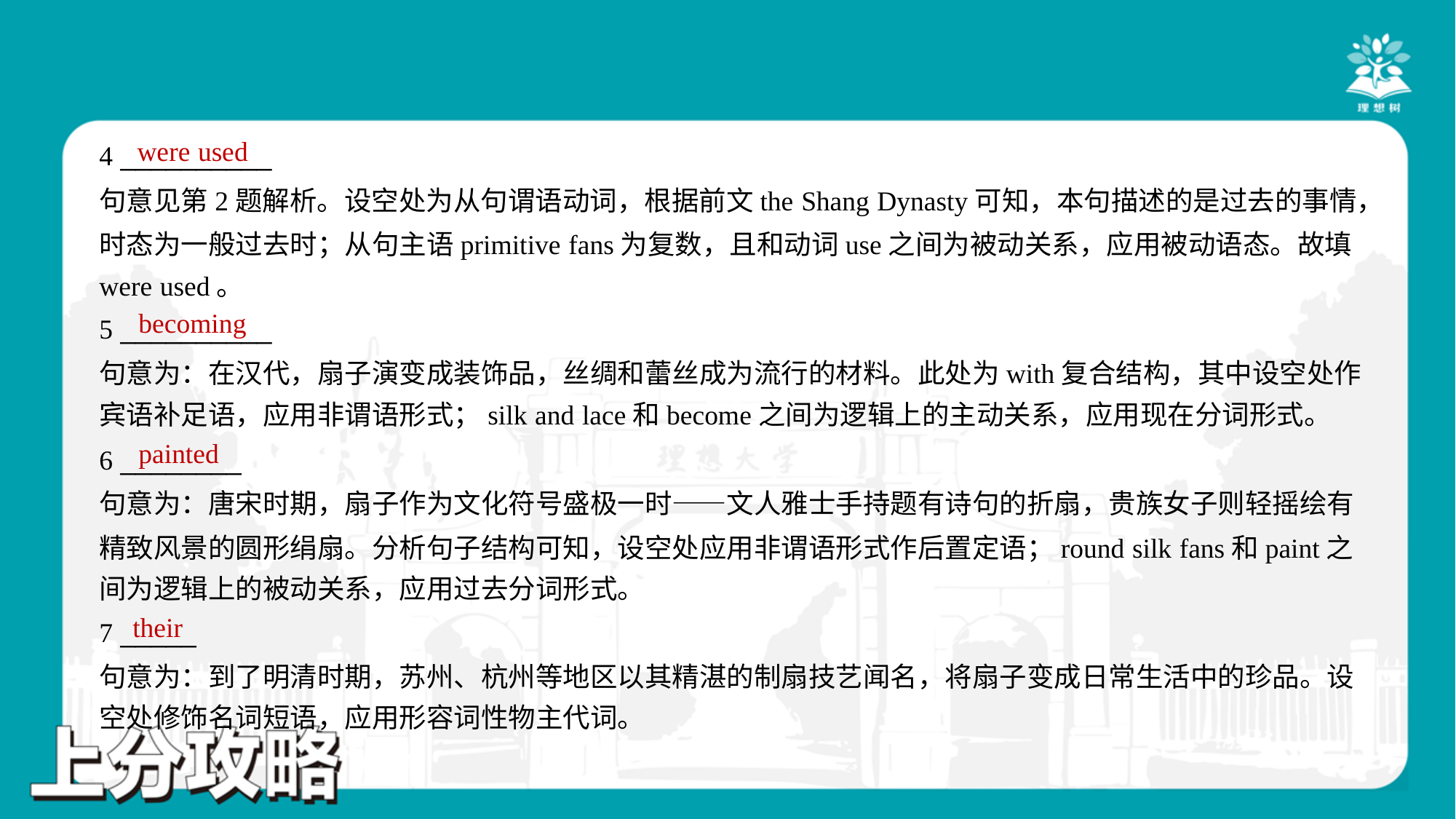

were used
4 __________
句意见第2题解析。设空处为从句谓语动词，根据前文the Shang Dynasty可知，本句描述的是过去的事情，
时态为一般过去时；从句主语primitive fans为复数，且和动词use之间为被动关系，应用被动语态。故填
were used。
becoming
5 __________
句意为：在汉代，扇子演变成装饰品，丝绸和蕾丝成为流行的材料。此处为with复合结构，其中设空处作
宾语补足语，应用非谓语形式；silk and lace和become之间为逻辑上的主动关系，应用现在分词形式。
painted
6 ________
句意为：唐宋时期，扇子作为文化符号盛极一时——文人雅士手持题有诗句的折扇，贵族女子则轻摇绘有
精致风景的圆形绢扇。分析句子结构可知，设空处应用非谓语形式作后置定语；round silk fans和paint之
间为逻辑上的被动关系，应用过去分词形式。
their
7 _____
句意为：到了明清时期，苏州、杭州等地区以其精湛的制扇技艺闻名，将扇子变成日常生活中的珍品。设
空处修饰名词短语，应用形容词性物主代词。